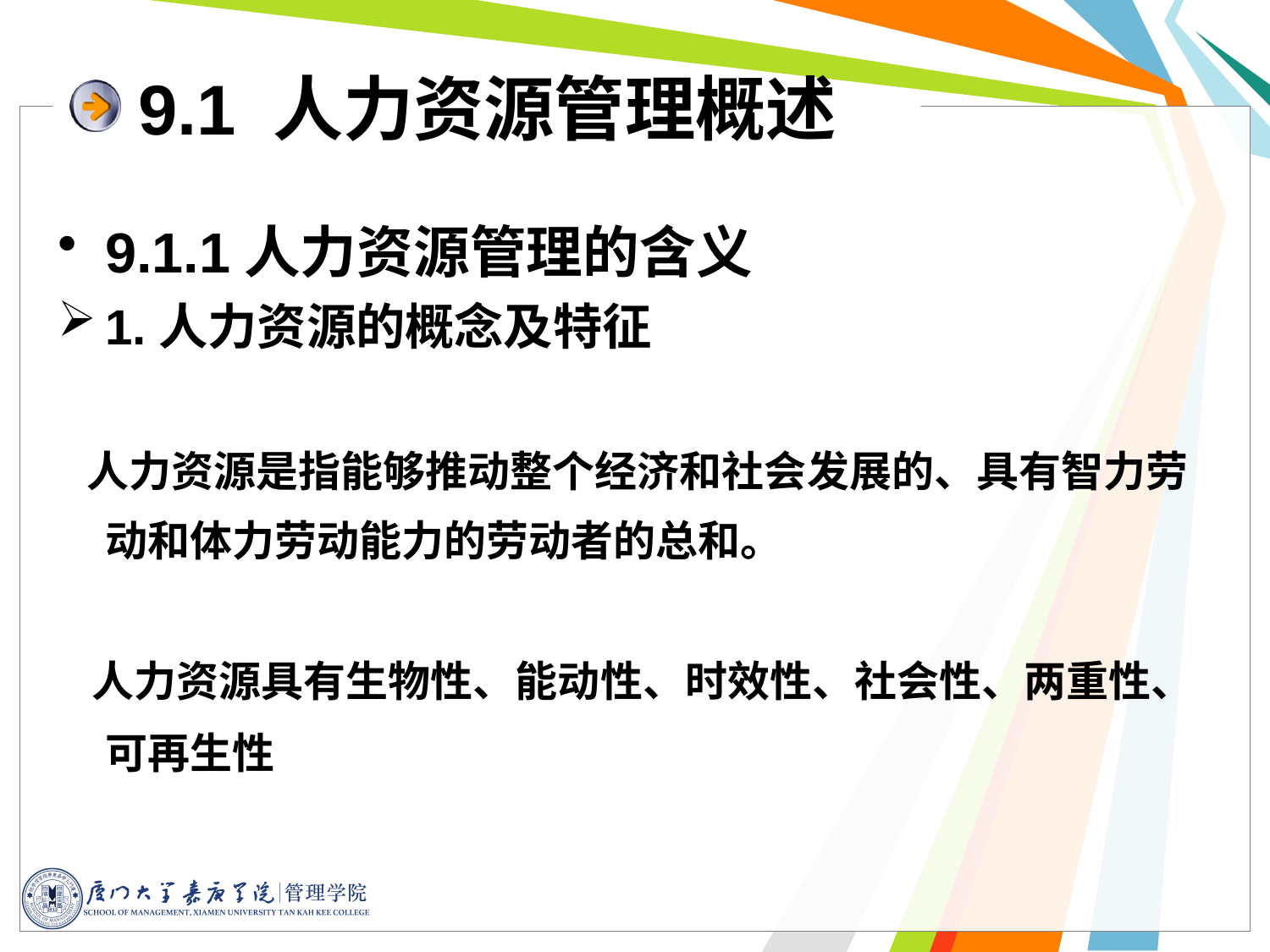

# 9.1 人力资源管理概述
9.1.1人力资源管理的含义
1.人力资源的概念及特征

  人力资源是指能够推动整个经济和社会发展的、具有智力劳动和体力劳动能力的劳动者的总和。

  人力资源具有生物性、能动性、时效性、社会性、两重性、可再生性